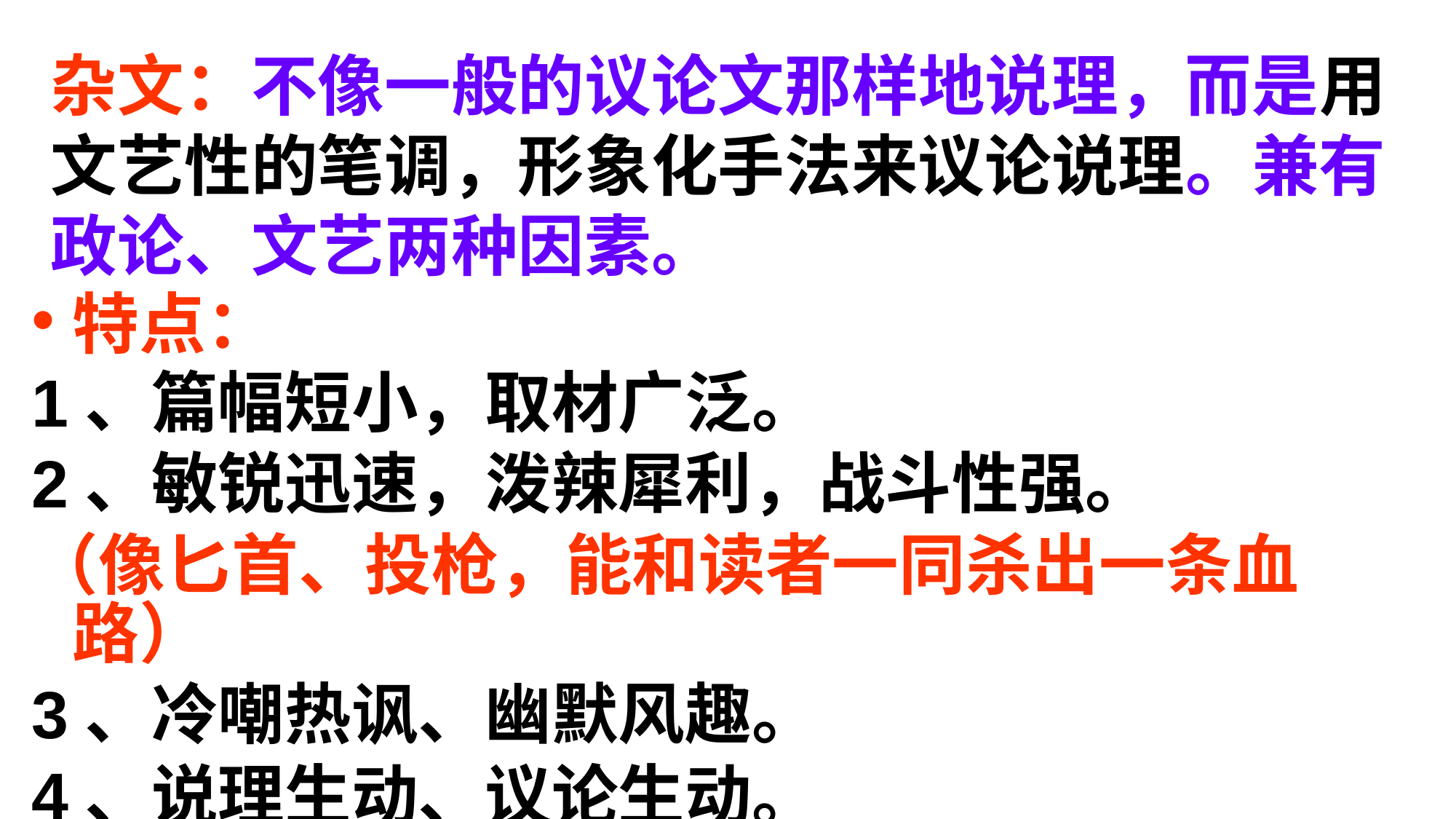

# 杂文：不像一般的议论文那样地说理，而是用文艺性的笔调，形象化手法来议论说理。兼有政论、文艺两种因素。
特点：
1、篇幅短小，取材广泛。
2、敏锐迅速，泼辣犀利，战斗性强。
（像匕首、投枪，能和读者一同杀出一条血路）
3、冷嘲热讽、幽默风趣。
4、说理生动、议论生动。